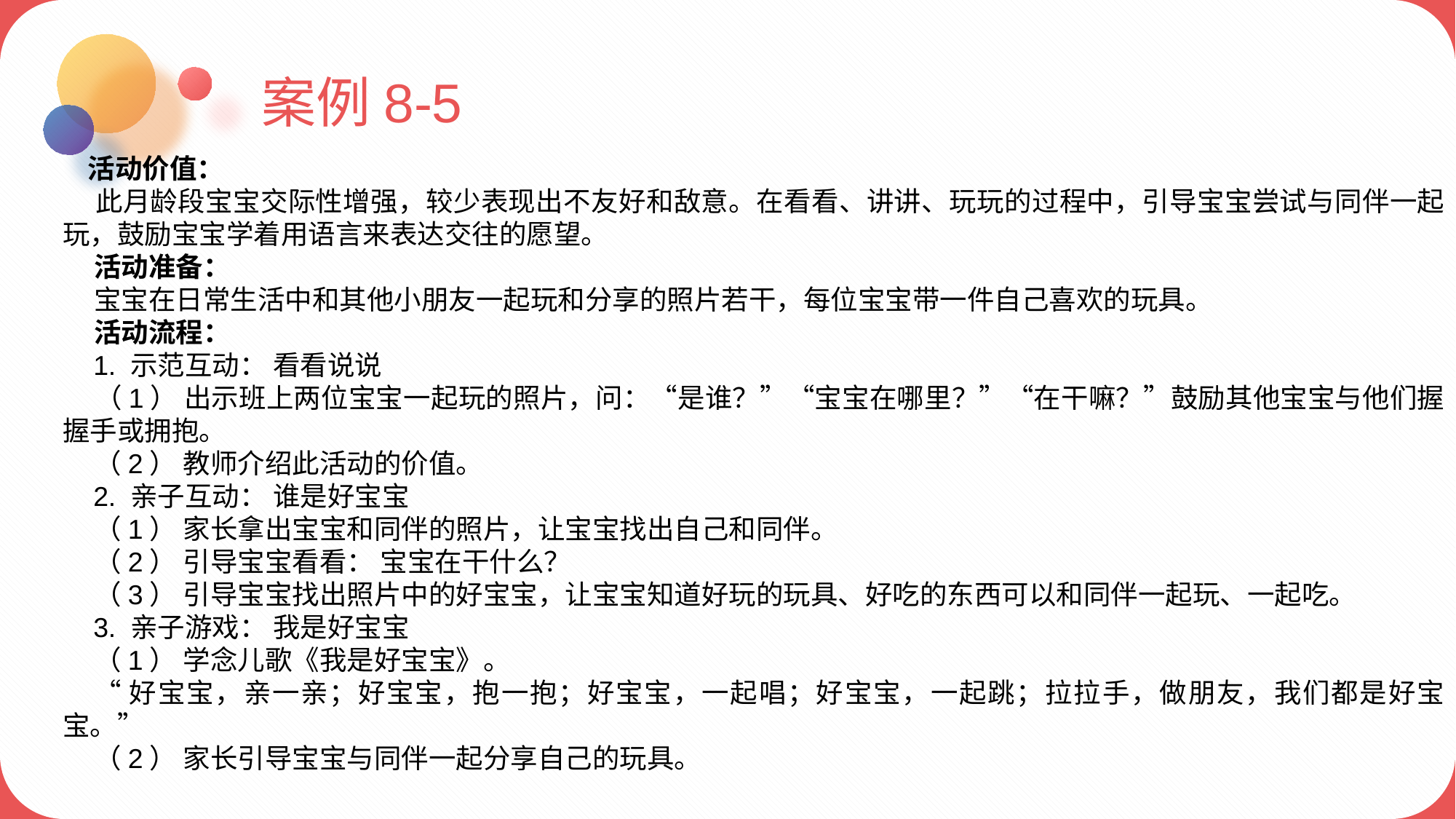

案例8-5
   活动价值：
    此月龄段宝宝交际性增强，较少表现出不友好和敌意。在看看、讲讲、玩玩的过程中，引导宝宝尝试与同伴一起玩，鼓励宝宝学着用语言来表达交往的愿望。
    活动准备：
    宝宝在日常生活中和其他小朋友一起玩和分享的照片若干，每位宝宝带一件自己喜欢的玩具。
    活动流程：
    1. 示范互动： 看看说说
    （1） 出示班上两位宝宝一起玩的照片，问：“是谁？”“宝宝在哪里？”“在干嘛？”鼓励其他宝宝与他们握握手或拥抱。
    （2） 教师介绍此活动的价值。
    2. 亲子互动： 谁是好宝宝
    （1） 家长拿出宝宝和同伴的照片，让宝宝找出自己和同伴。
    （2） 引导宝宝看看： 宝宝在干什么？
    （3） 引导宝宝找出照片中的好宝宝，让宝宝知道好玩的玩具、好吃的东西可以和同伴一起玩、一起吃。
    3. 亲子游戏： 我是好宝宝
    （1） 学念儿歌《我是好宝宝》。
    “好宝宝，亲一亲；好宝宝，抱一抱；好宝宝，一起唱；好宝宝，一起跳；拉拉手，做朋友，我们都是好宝宝。”
    （2） 家长引导宝宝与同伴一起分享自己的玩具。